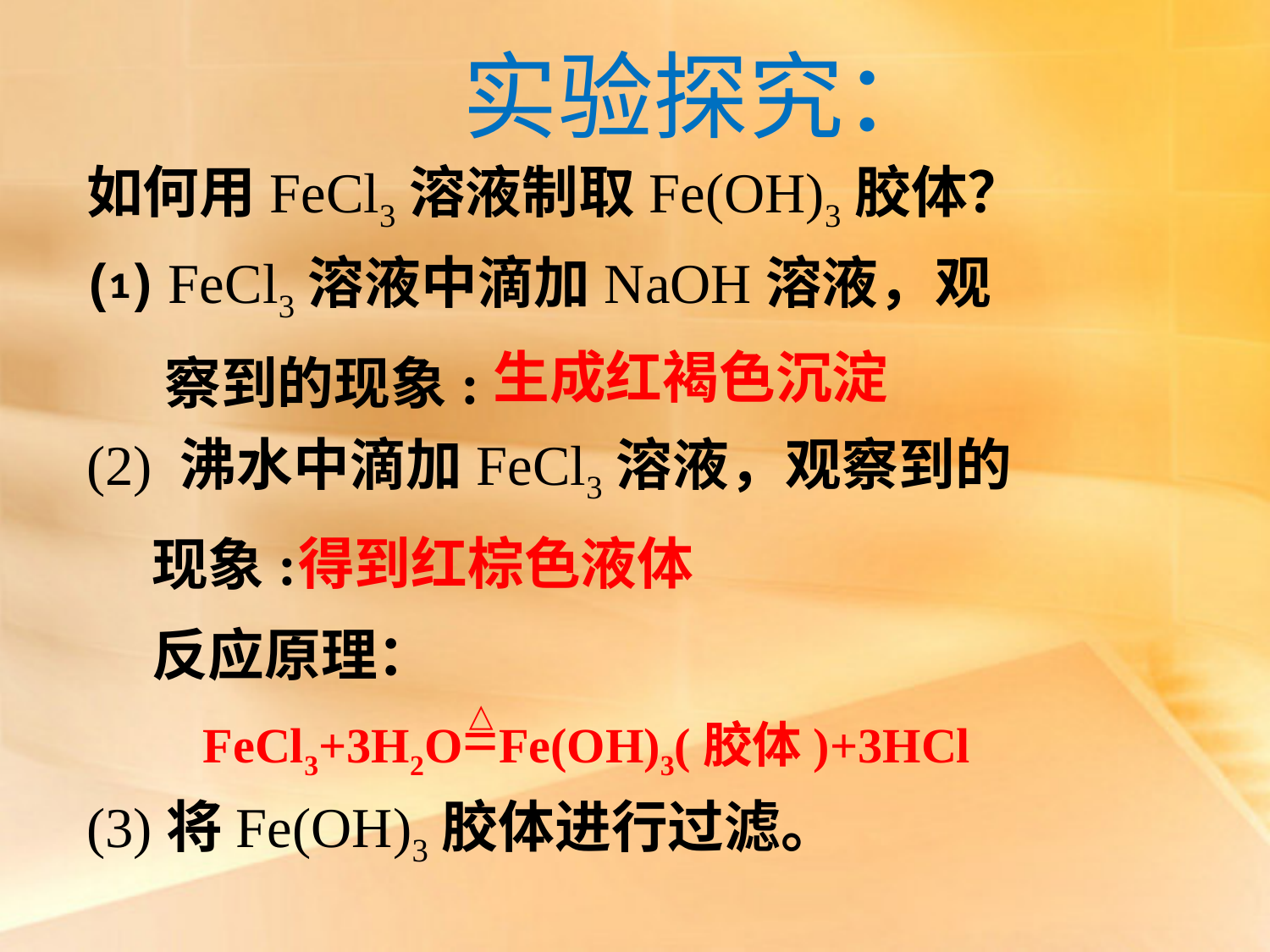

实验探究：
如何用FeCl3溶液制取Fe(OH)3胶体？
⑴ FeCl3溶液中滴加NaOH溶液，观
     察到的现象:
(2) 沸水中滴加FeCl3溶液，观察到的
    现象:
    反应原理：

(3)将Fe(OH)3胶体进行过滤。
生成红褐色沉淀
得到红棕色液体
△
FeCl3+3H2O=Fe(OH)3(胶体)+3HCl